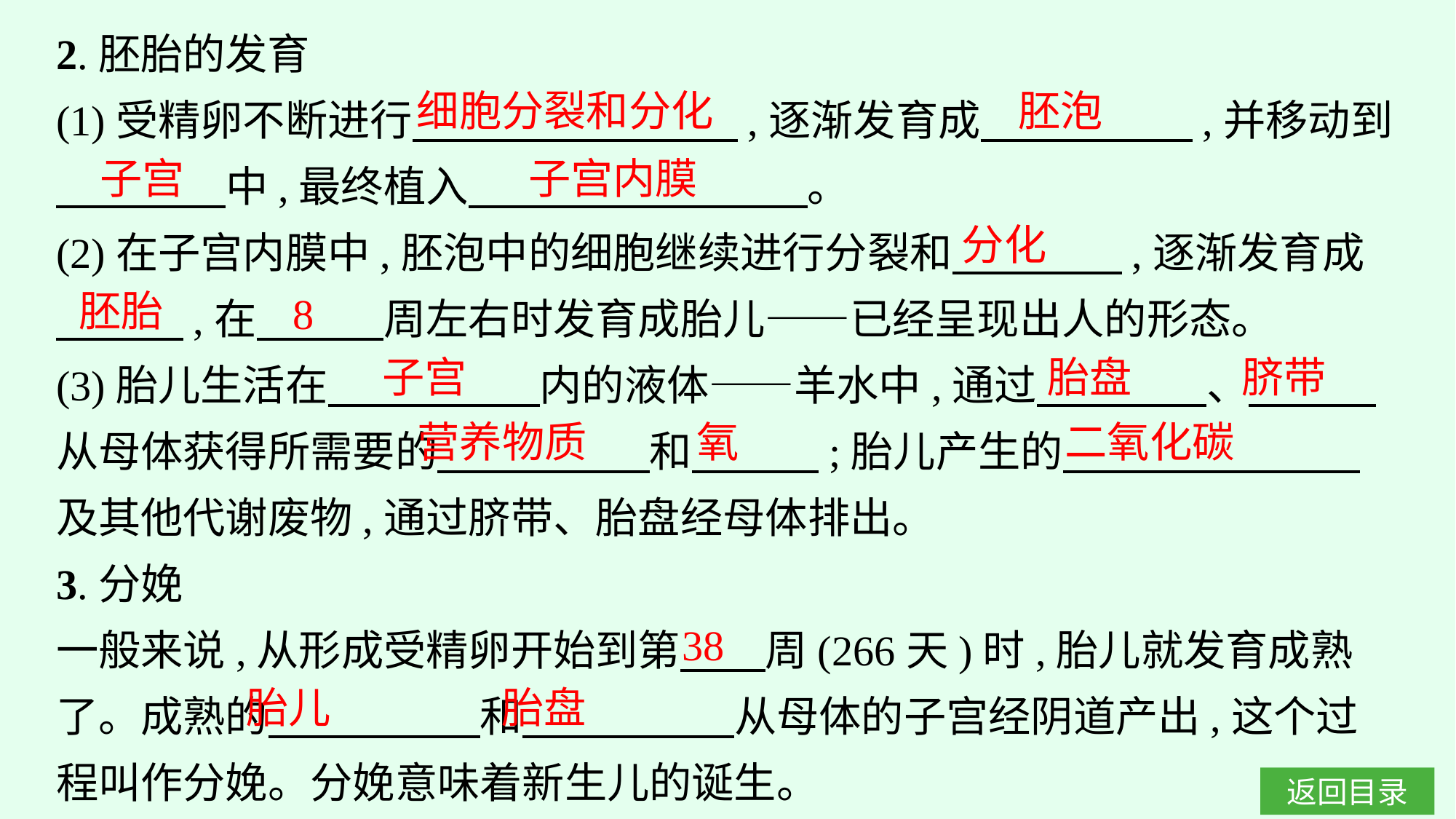

2.胚胎的发育
(1)受精卵不断进行　　　   　　　　,逐渐发育成　　　　　,并移动到
　　　　中,最终植入　　　　　　　　。
(2)在子宫内膜中,胚泡中的细胞继续进行分裂和　　　　,逐渐发育成
　　　,在　　　周左右时发育成胎儿——已经呈现出人的形态。
(3)胎儿生活在　　　　　内的液体——羊水中,通过　　　　、　　　从母体获得所需要的　　　　　和　　　;胎儿产生的　　　　　　　及其他代谢废物,通过脐带、胎盘经母体排出。
3.分娩
一般来说,从形成受精卵开始到第　　周(266天)时,胎儿就发育成熟了。成熟的　　　　　和　　　　　从母体的子宫经阴道产出,这个过程叫作分娩。分娩意味着新生儿的诞生。
细胞分裂和分化
胚泡
子宫
子宫内膜
分化
胚胎
8
子宫
胎盘
脐带
营养物质
氧
二氧化碳
38
胎儿
胎盘